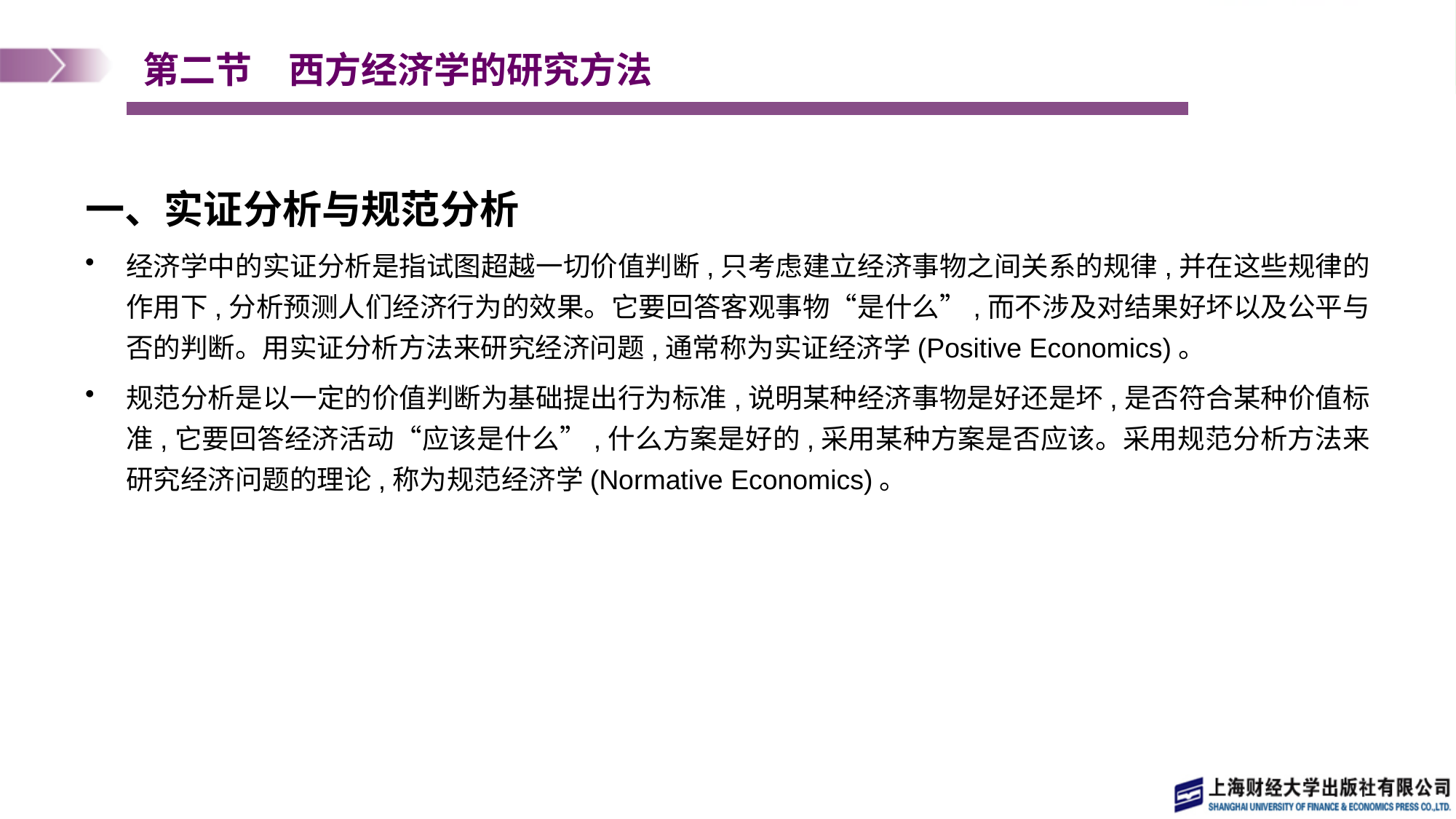

# 第二节　西方经济学的研究方法
一、实证分析与规范分析
经济学中的实证分析是指试图超越一切价值判断,只考虑建立经济事物之间关系的规律,并在这些规律的作用下,分析预测人们经济行为的效果。它要回答客观事物“是什么”,而不涉及对结果好坏以及公平与否的判断。用实证分析方法来研究经济问题,通常称为实证经济学(Positive Economics)。
规范分析是以一定的价值判断为基础提出行为标准,说明某种经济事物是好还是坏,是否符合某种价值标准,它要回答经济活动“应该是什么”,什么方案是好的,采用某种方案是否应该。采用规范分析方法来研究经济问题的理论,称为规范经济学(Normative Economics)。